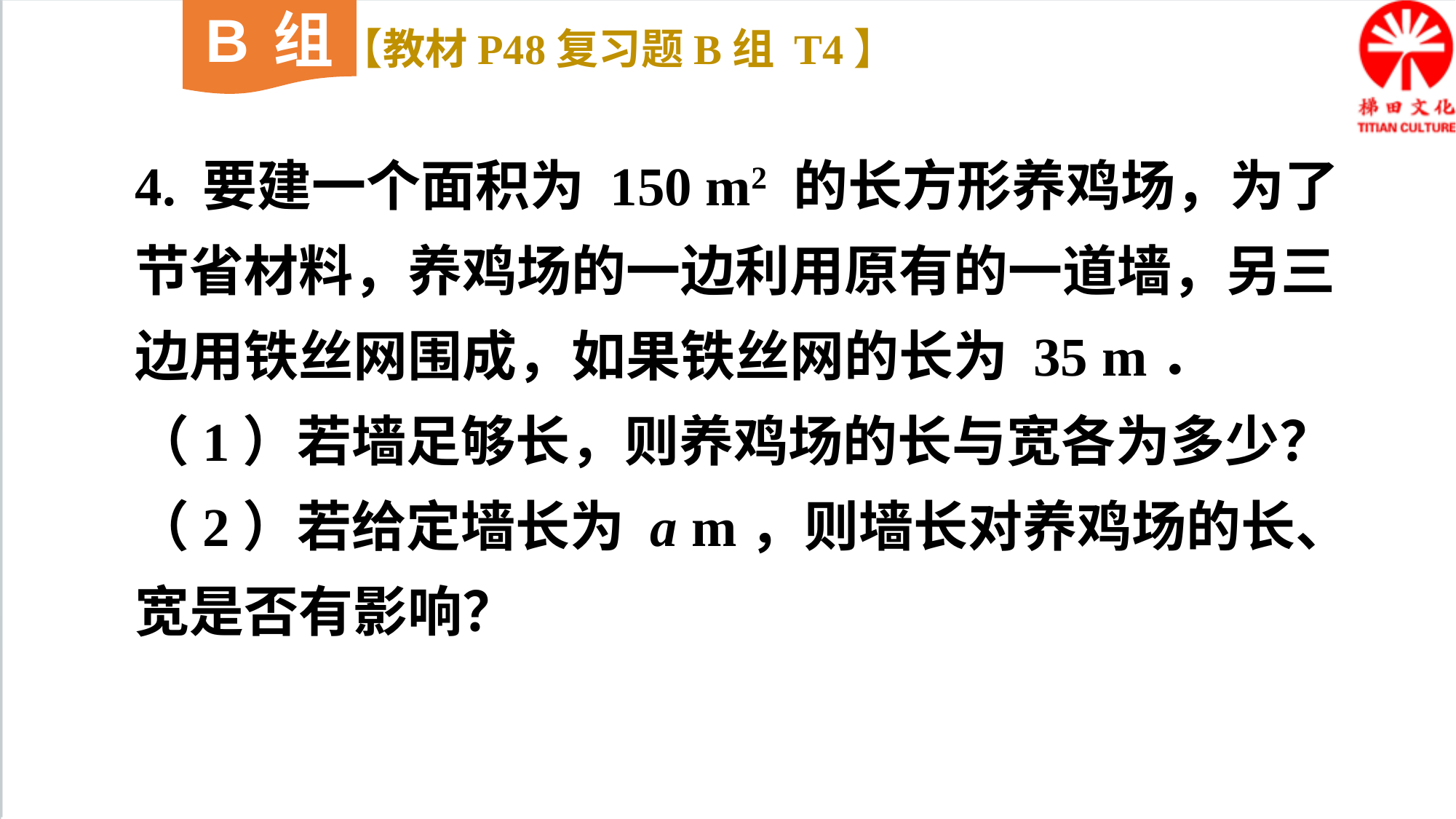

B组
【教材P48复习题B组 T4】
4. 要建一个面积为 150 m2 的长方形养鸡场，为了节省材料，养鸡场的一边利用原有的一道墙，另三边用铁丝网围成，如果铁丝网的长为 35 m．
（1）若墙足够长，则养鸡场的长与宽各为多少？
（2）若给定墙长为 a m，则墙长对养鸡场的长、宽是否有影响？